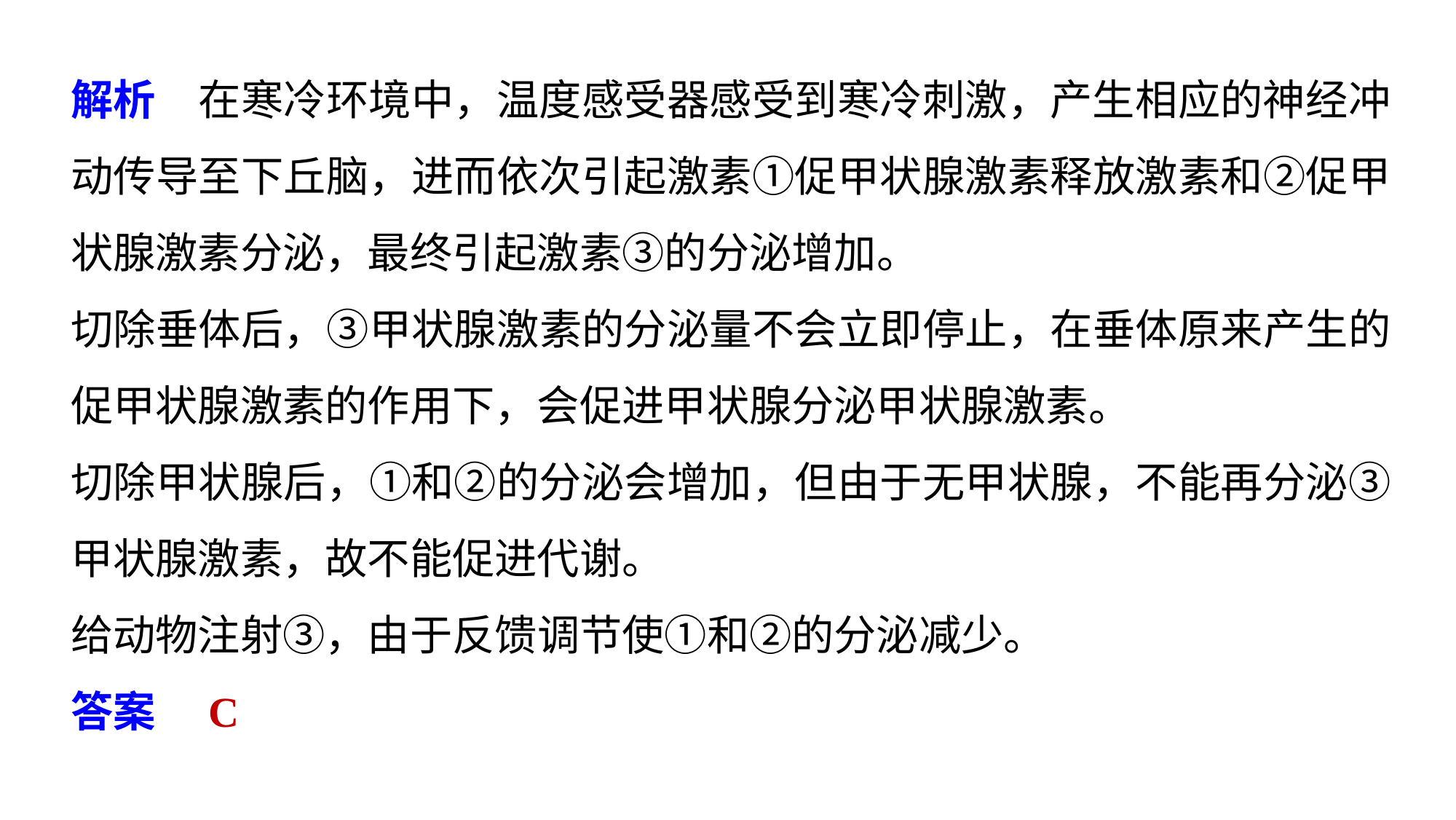

解析　在寒冷环境中，温度感受器感受到寒冷刺激，产生相应的神经冲动传导至下丘脑，进而依次引起激素①促甲状腺激素释放激素和②促甲状腺激素分泌，最终引起激素③的分泌增加。
切除垂体后，③甲状腺激素的分泌量不会立即停止，在垂体原来产生的促甲状腺激素的作用下，会促进甲状腺分泌甲状腺激素。
切除甲状腺后，①和②的分泌会增加，但由于无甲状腺，不能再分泌③甲状腺激素，故不能促进代谢。
给动物注射③，由于反馈调节使①和②的分泌减少。
答案　C